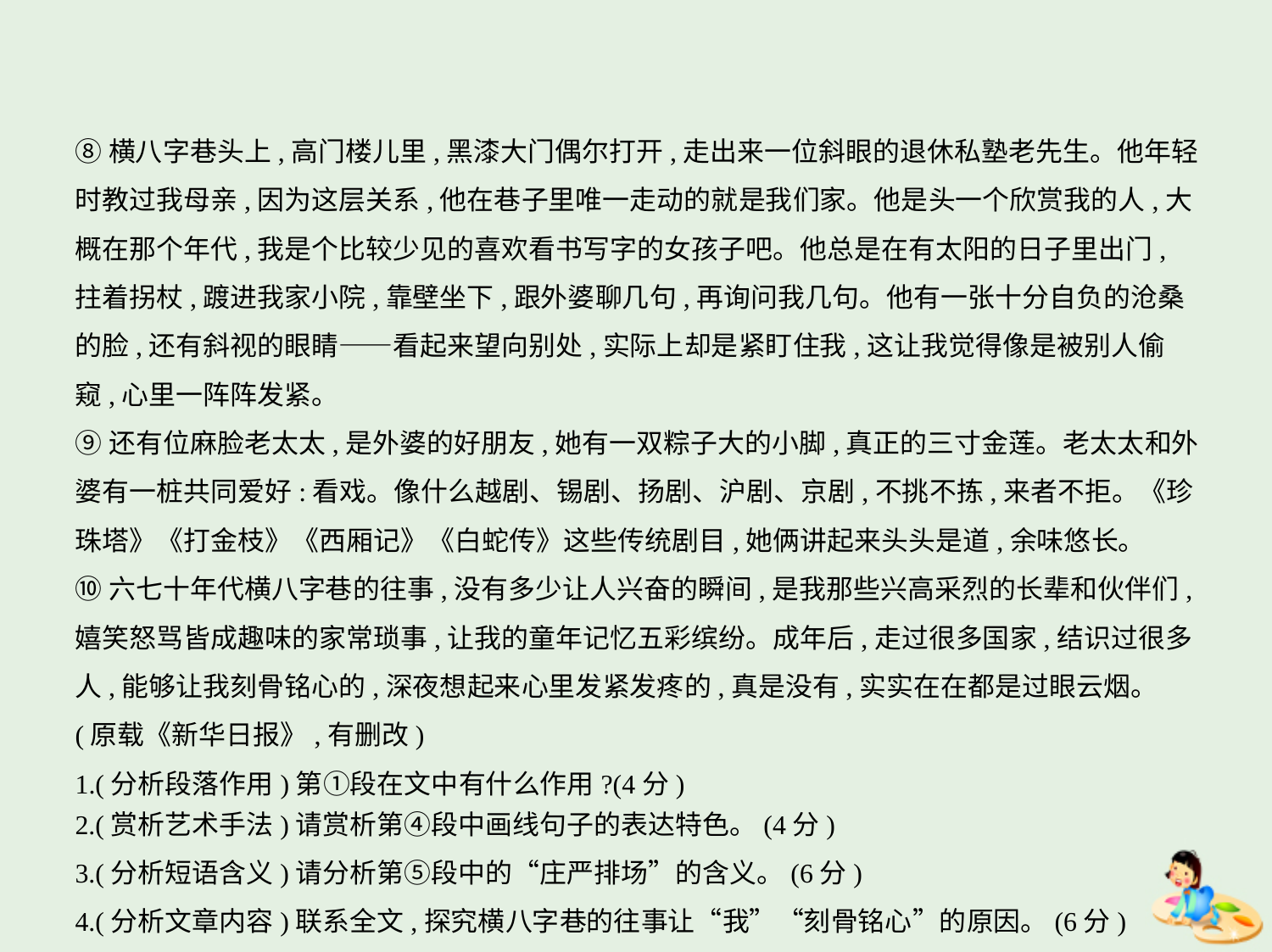

⑧横八字巷头上,高门楼儿里,黑漆大门偶尔打开,走出来一位斜眼的退休私塾老先生。他年轻
时教过我母亲,因为这层关系,他在巷子里唯一走动的就是我们家。他是头一个欣赏我的人,大
概在那个年代,我是个比较少见的喜欢看书写字的女孩子吧。他总是在有太阳的日子里出门,
拄着拐杖,踱进我家小院,靠壁坐下,跟外婆聊几句,再询问我几句。他有一张十分自负的沧桑
的脸,还有斜视的眼睛——看起来望向别处,实际上却是紧盯住我,这让我觉得像是被别人偷
窥,心里一阵阵发紧。
⑨还有位麻脸老太太,是外婆的好朋友,她有一双粽子大的小脚,真正的三寸金莲。老太太和外
婆有一桩共同爱好:看戏。像什么越剧、锡剧、扬剧、沪剧、京剧,不挑不拣,来者不拒。《珍
珠塔》《打金枝》《西厢记》《白蛇传》这些传统剧目,她俩讲起来头头是道,余味悠长。
⑩六七十年代横八字巷的往事,没有多少让人兴奋的瞬间,是我那些兴高采烈的长辈和伙伴们,
嬉笑怒骂皆成趣味的家常琐事,让我的童年记忆五彩缤纷。成年后,走过很多国家,结识过很多
人,能够让我刻骨铭心的,深夜想起来心里发紧发疼的,真是没有,实实在在都是过眼云烟。
(原载《新华日报》,有删改)
1.(分析段落作用)第①段在文中有什么作用?(4分)
2.(赏析艺术手法)请赏析第④段中画线句子的表达特色。(4分)
3.(分析短语含义)请分析第⑤段中的“庄严排场”的含义。(6分)
4.(分析文章内容)联系全文,探究横八字巷的往事让“我”“刻骨铭心”的原因。(6分)